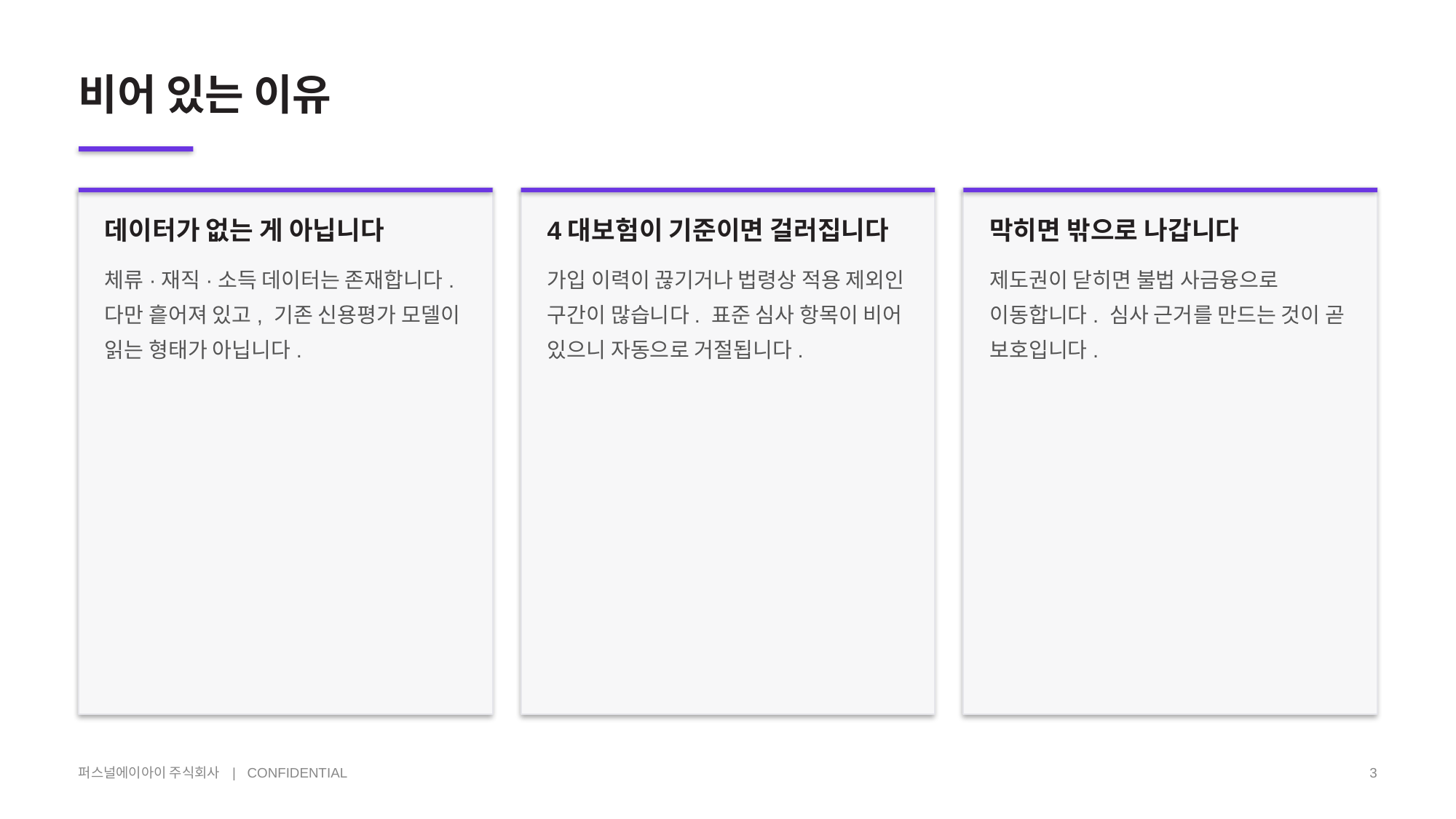

비어 있는 이유

데이터가 없는 게 아닙니다
체류·재직·소득 데이터는 존재합니다. 다만 흩어져 있고, 기존 신용평가 모델이 읽는 형태가 아닙니다.
4대보험이 기준이면 걸러집니다
가입 이력이 끊기거나 법령상 적용 제외인 구간이 많습니다. 표준 심사 항목이 비어 있으니 자동으로 거절됩니다.
막히면 밖으로 나갑니다
제도권이 닫히면 불법 사금융으로 이동합니다. 심사 근거를 만드는 것이 곧 보호입니다.
퍼스널에이아이 주식회사   |   CONFIDENTIAL
3